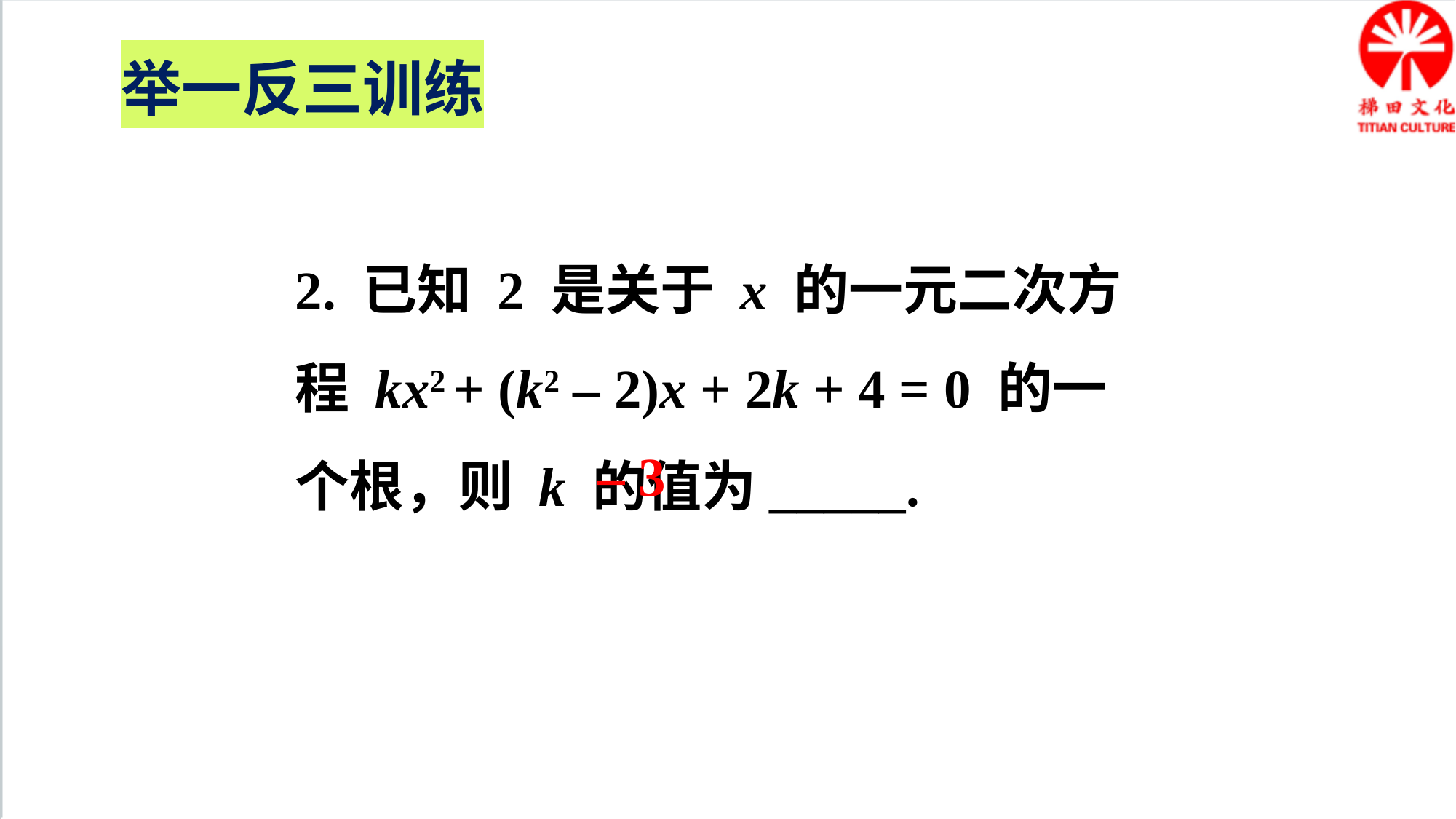

举一反三训练
2. 已知 2 是关于 x 的一元二次方程 kx2 + (k2 – 2)x + 2k + 4 = 0 的一个根，则 k 的值为_____.
– 3